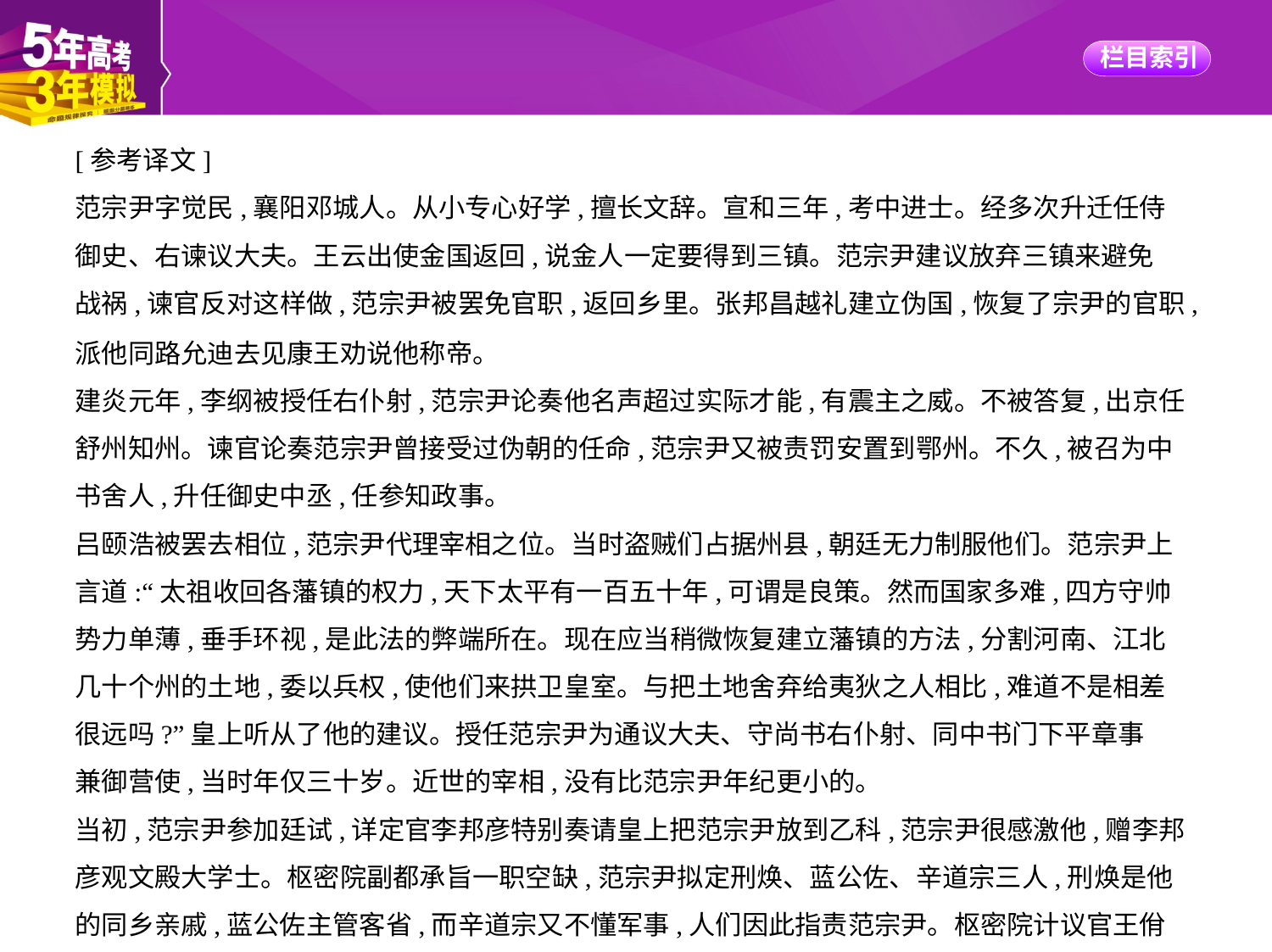

[参考译文]
范宗尹字觉民,襄阳邓城人。从小专心好学,擅长文辞。宣和三年,考中进士。经多次升迁任侍
御史、右谏议大夫。王云出使金国返回,说金人一定要得到三镇。范宗尹建议放弃三镇来避免
战祸,谏官反对这样做,范宗尹被罢免官职,返回乡里。张邦昌越礼建立伪国,恢复了宗尹的官职,
派他同路允迪去见康王劝说他称帝。
建炎元年,李纲被授任右仆射,范宗尹论奏他名声超过实际才能,有震主之威。不被答复,出京任
舒州知州。谏官论奏范宗尹曾接受过伪朝的任命,范宗尹又被责罚安置到鄂州。不久,被召为中
书舍人,升任御史中丞,任参知政事。
吕颐浩被罢去相位,范宗尹代理宰相之位。当时盗贼们占据州县,朝廷无力制服他们。范宗尹上
言道:“太祖收回各藩镇的权力,天下太平有一百五十年,可谓是良策。然而国家多难,四方守帅
势力单薄,垂手环视,是此法的弊端所在。现在应当稍微恢复建立藩镇的方法,分割河南、江北
几十个州的土地,委以兵权,使他们来拱卫皇室。与把土地舍弃给夷狄之人相比,难道不是相差
很远吗?”皇上听从了他的建议。授任范宗尹为通议大夫、守尚书右仆射、同中书门下平章事
兼御营使,当时年仅三十岁。近世的宰相,没有比范宗尹年纪更小的。
当初,范宗尹参加廷试,详定官李邦彦特别奏请皇上把范宗尹放到乙科,范宗尹很感激他,赠李邦
彦观文殿大学士。枢密院副都承旨一职空缺,范宗尹拟定刑焕、蓝公佐、辛道宗三人,刑焕是他
的同乡亲戚,蓝公佐主管客省,而辛道宗又不懂军事,人们因此指责范宗尹。枢密院计议官王佾